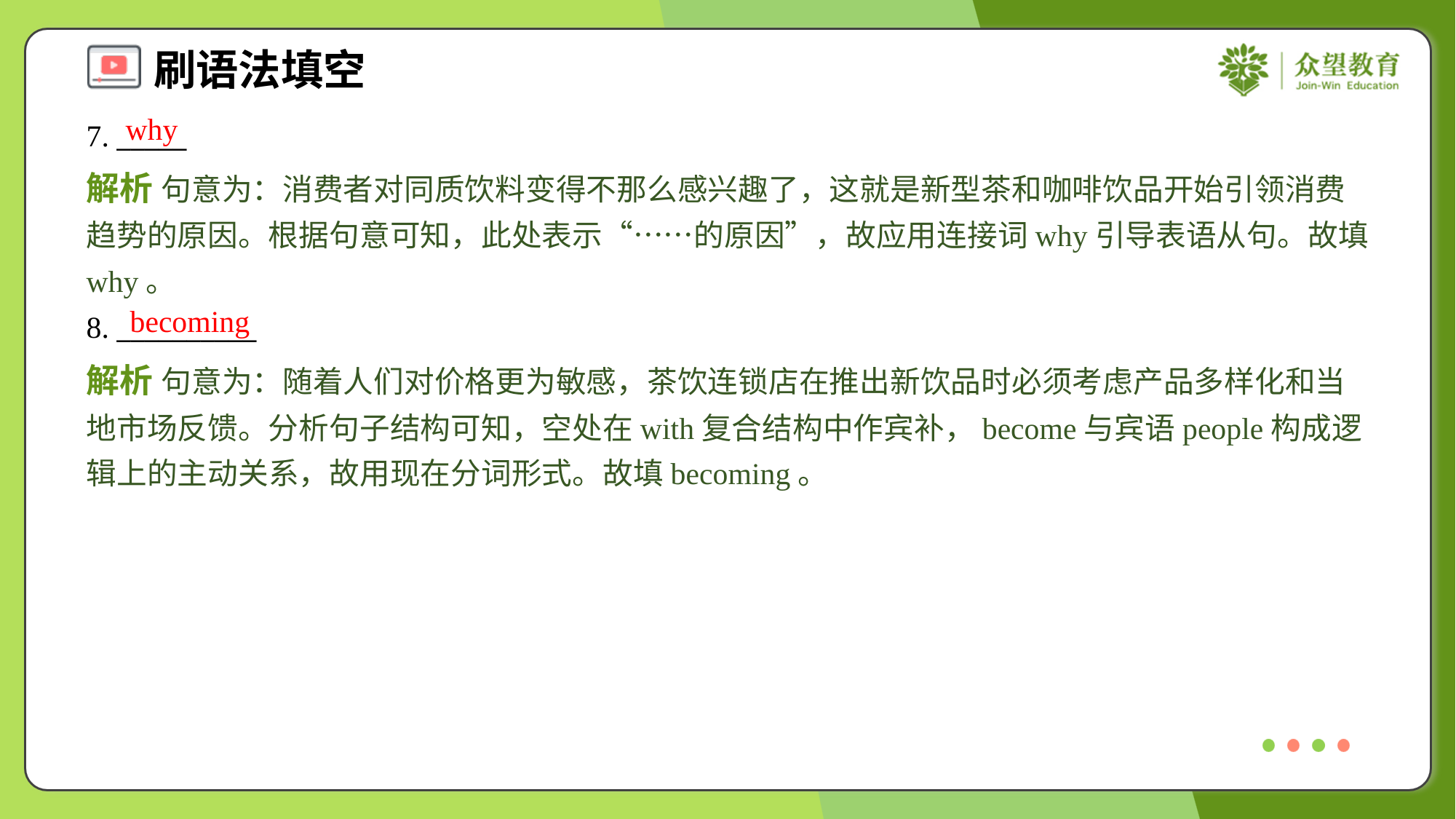

why
7. _____
解析 句意为：消费者对同质饮料变得不那么感兴趣了，这就是新型茶和咖啡饮品开始引领消费趋势的原因。根据句意可知，此处表示“……的原因”，故应用连接词why引导表语从句。故填why。
becoming
8. __________
解析 句意为：随着人们对价格更为敏感，茶饮连锁店在推出新饮品时必须考虑产品多样化和当地市场反馈。分析句子结构可知，空处在with复合结构中作宾补，become与宾语people构成逻辑上的主动关系，故用现在分词形式。故填becoming。